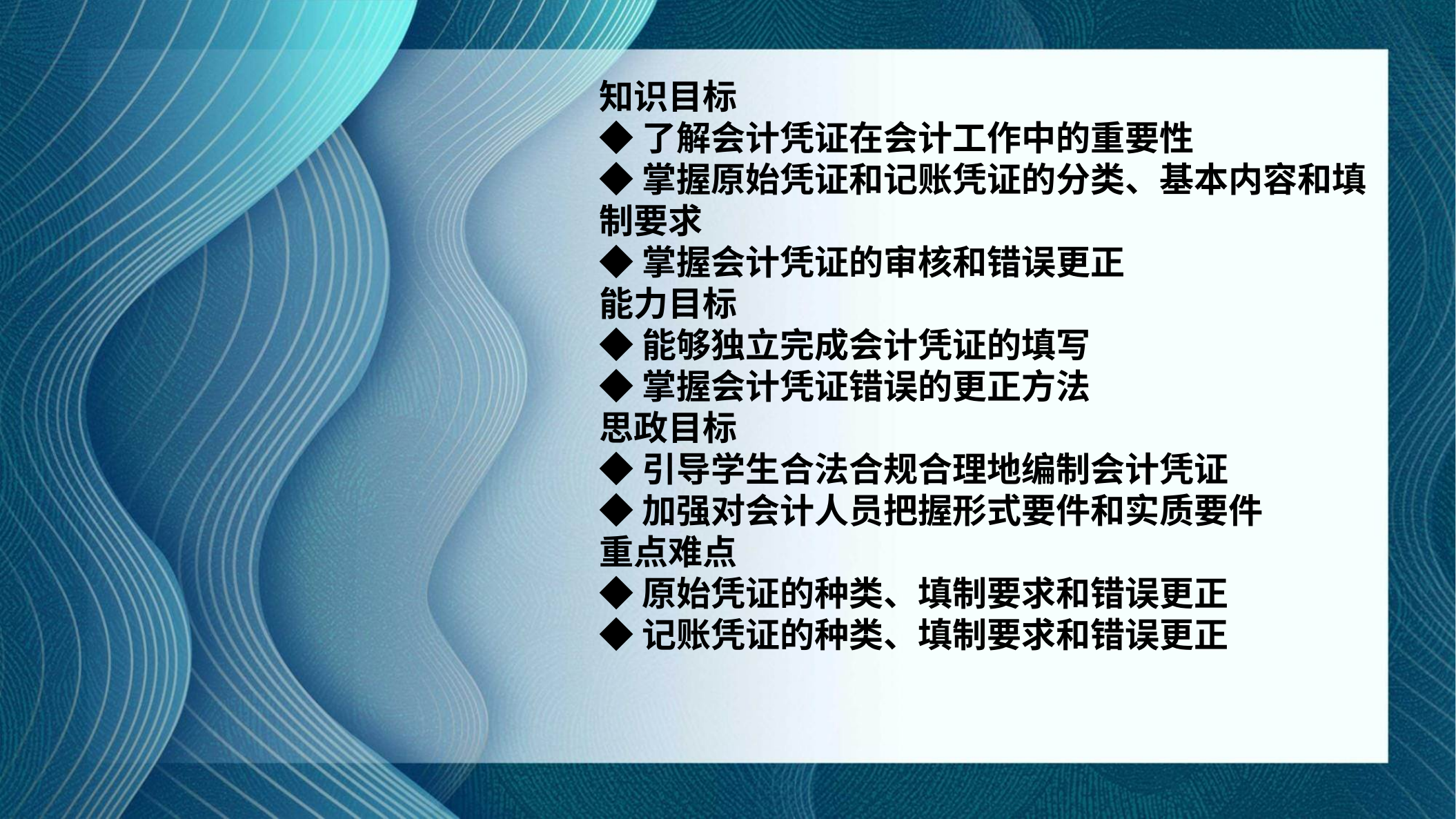

知识目标
◆了解会计凭证在会计工作中的重要性
◆掌握原始凭证和记账凭证的分类、基本内容和填制要求
◆掌握会计凭证的审核和错误更正
能力目标
◆能够独立完成会计凭证的填写
◆掌握会计凭证错误的更正方法
思政目标
◆引导学生合法合规合理地编制会计凭证
◆加强对会计人员把握形式要件和实质要件
重点难点
◆原始凭证的种类、填制要求和错误更正
◆记账凭证的种类、填制要求和错误更正